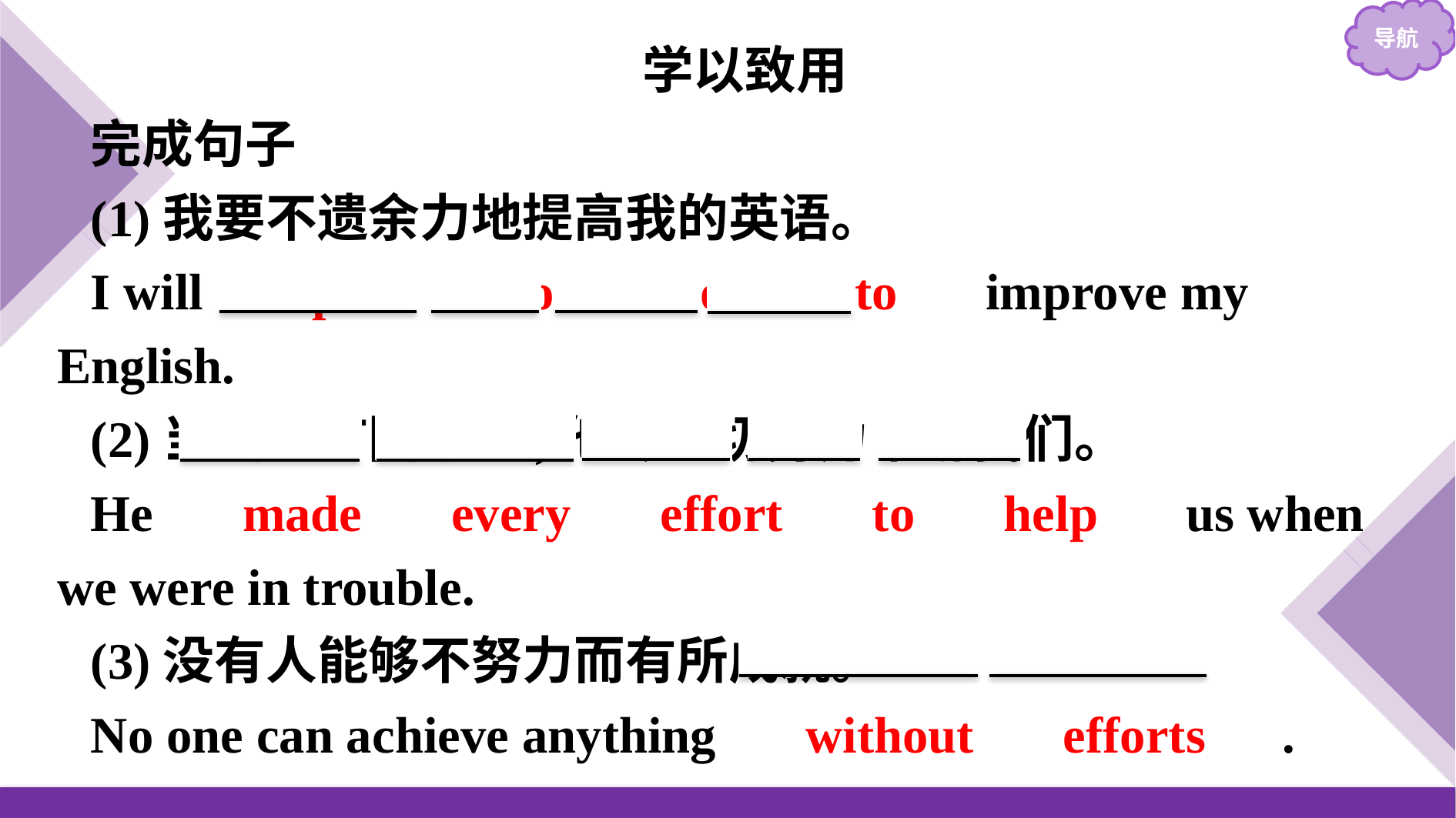

学以致用
完成句子
(1)我要不遗余力地提高我的英语。
I will 　spare　 no　 effort　 to　 improve my English.
(2)当我们有困难时,他尽一切努力帮助我们。
He 　made　 every　 effort　 to　 help　 us when we were in trouble.
(3)没有人能够不努力而有所成就。
No one can achieve anything 　without　 efforts　.